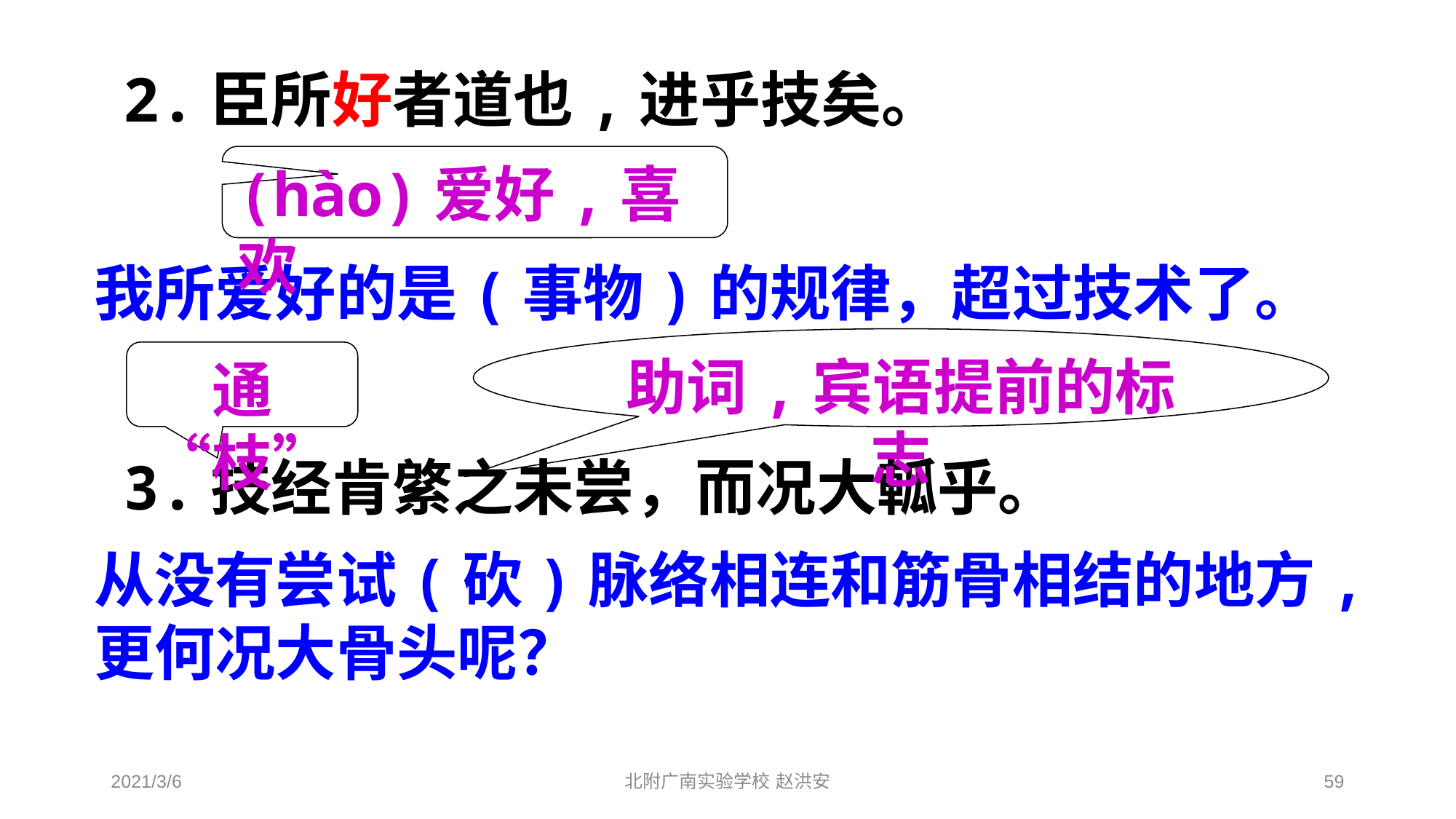

2.臣所好者道也,进乎技矣。
(hào)爱好,喜欢
我所爱好的是(事物)的规律，超过技术了。
助词,宾语提前的标志
通“枝”
3.技经肯綮之未尝，而况大軱乎。
从没有尝试(砍)脉络相连和筋骨相结的地方,更何况大骨头呢？
2021/3/6
北附广南实验学校 赵洪安
59